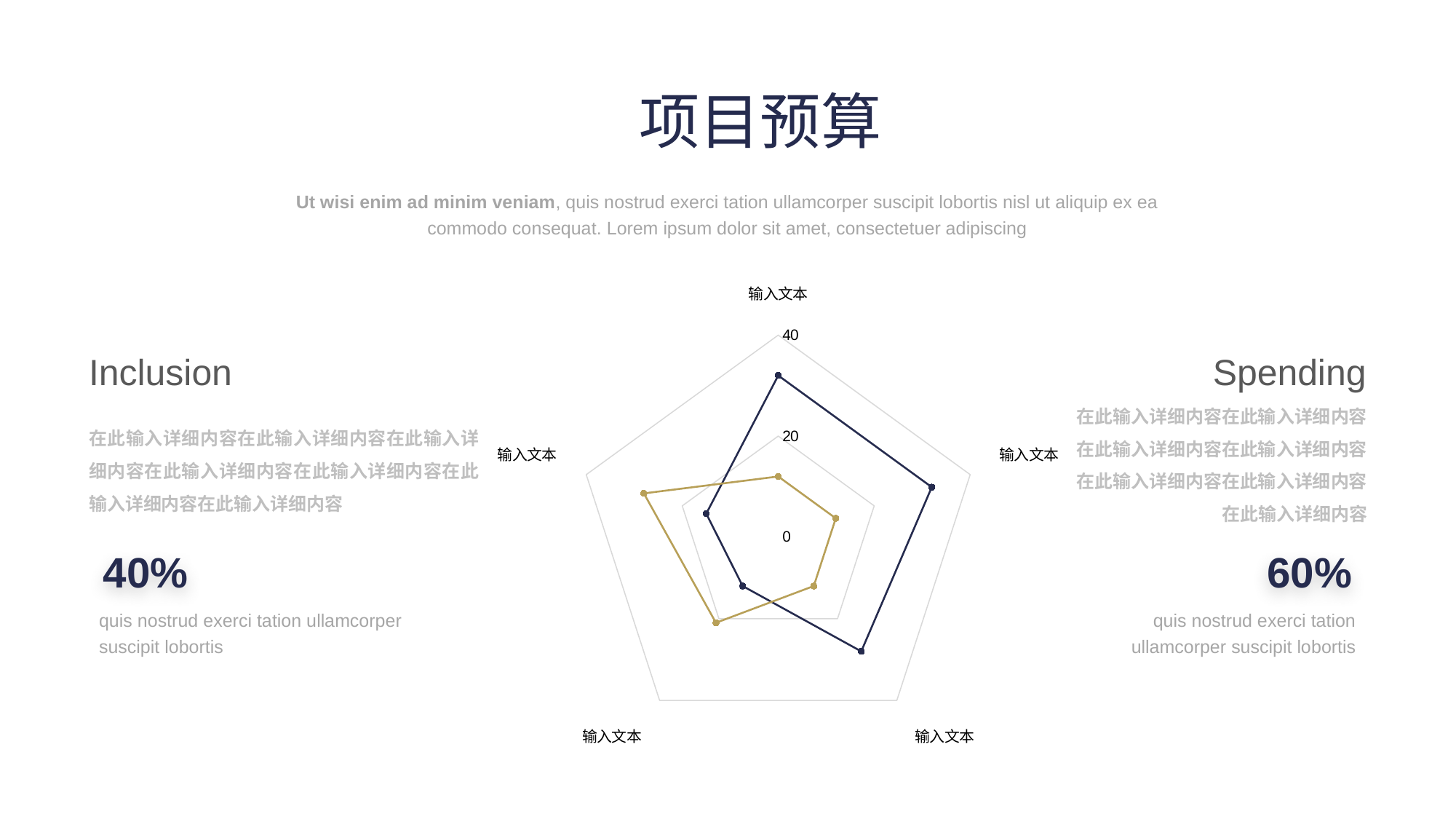

项目预算
Ut wisi enim ad minim veniam, quis nostrud exerci tation ullamcorper suscipit lobortis nisl ut aliquip ex ea commodo consequat. Lorem ipsum dolor sit amet, consectetuer adipiscing

### Chart

| Category | 系列 1 | 系列 2 |
|---|---|---|
| 输入文本 | 32.0 | 12.0 |
| 输入文本 | 32.0 | 12.0 |
| 输入文本 | 28.0 | 12.0 |
| 输入文本 | 12.0 | 21.0 |
| 输入文本 | 15.0 | 28.0 |
Inclusion
Spending
在此输入详细内容在此输入详细内容在此输入详细内容在此输入详细内容在此输入详细内容在此输入详细内容在此输入详细内容

在此输入详细内容在此输入详细内容在此输入详细内容在此输入详细内容在此输入详细内容在此输入详细内容在此输入详细内容

40%
quis nostrud exerci tation ullamcorper suscipit lobortis
60%
quis nostrud exerci tation ullamcorper suscipit lobortis